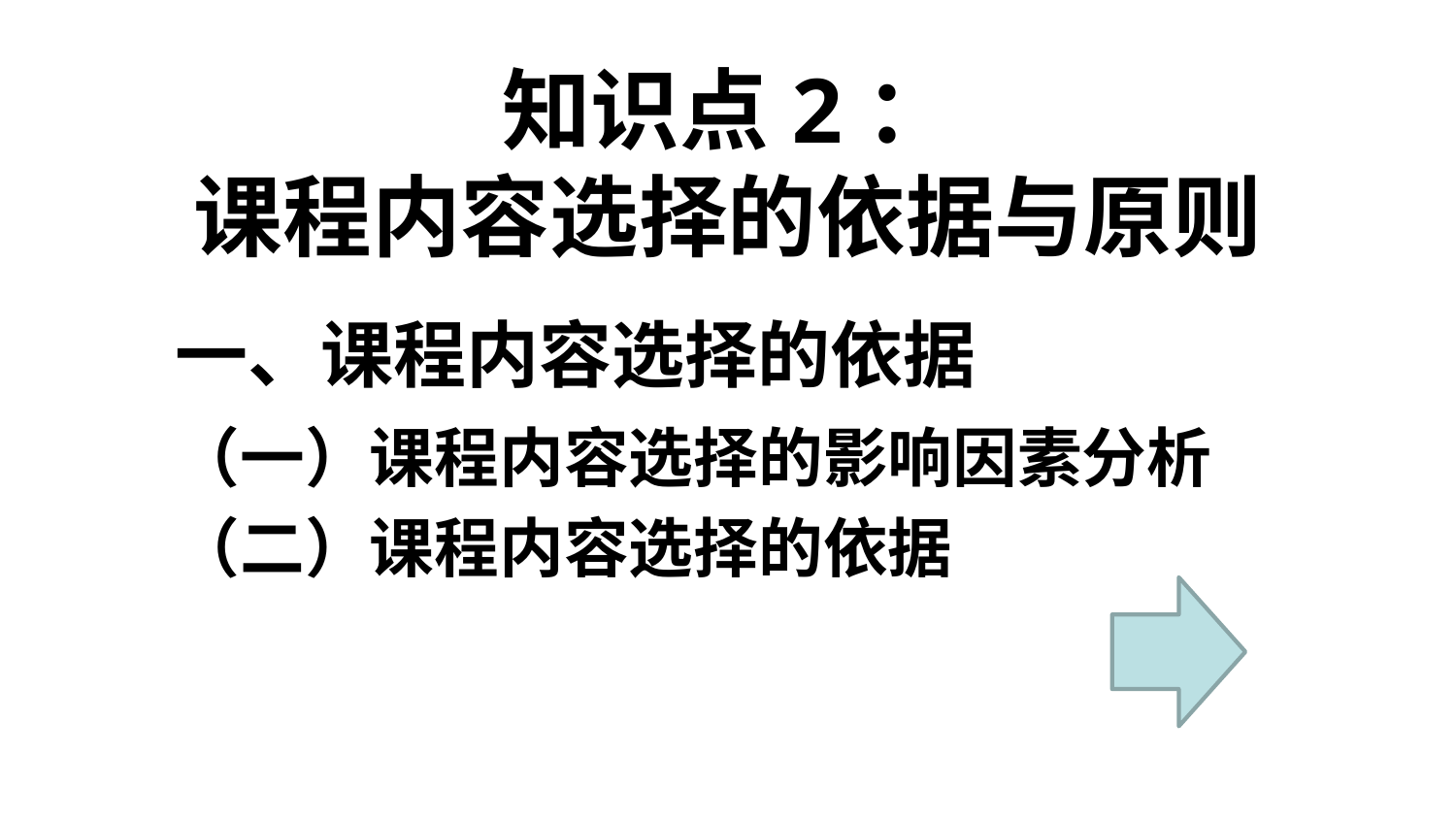

# 知识点2： 课程内容选择的依据与原则
一、课程内容选择的依据
（一）课程内容选择的影响因素分析
（二）课程内容选择的依据